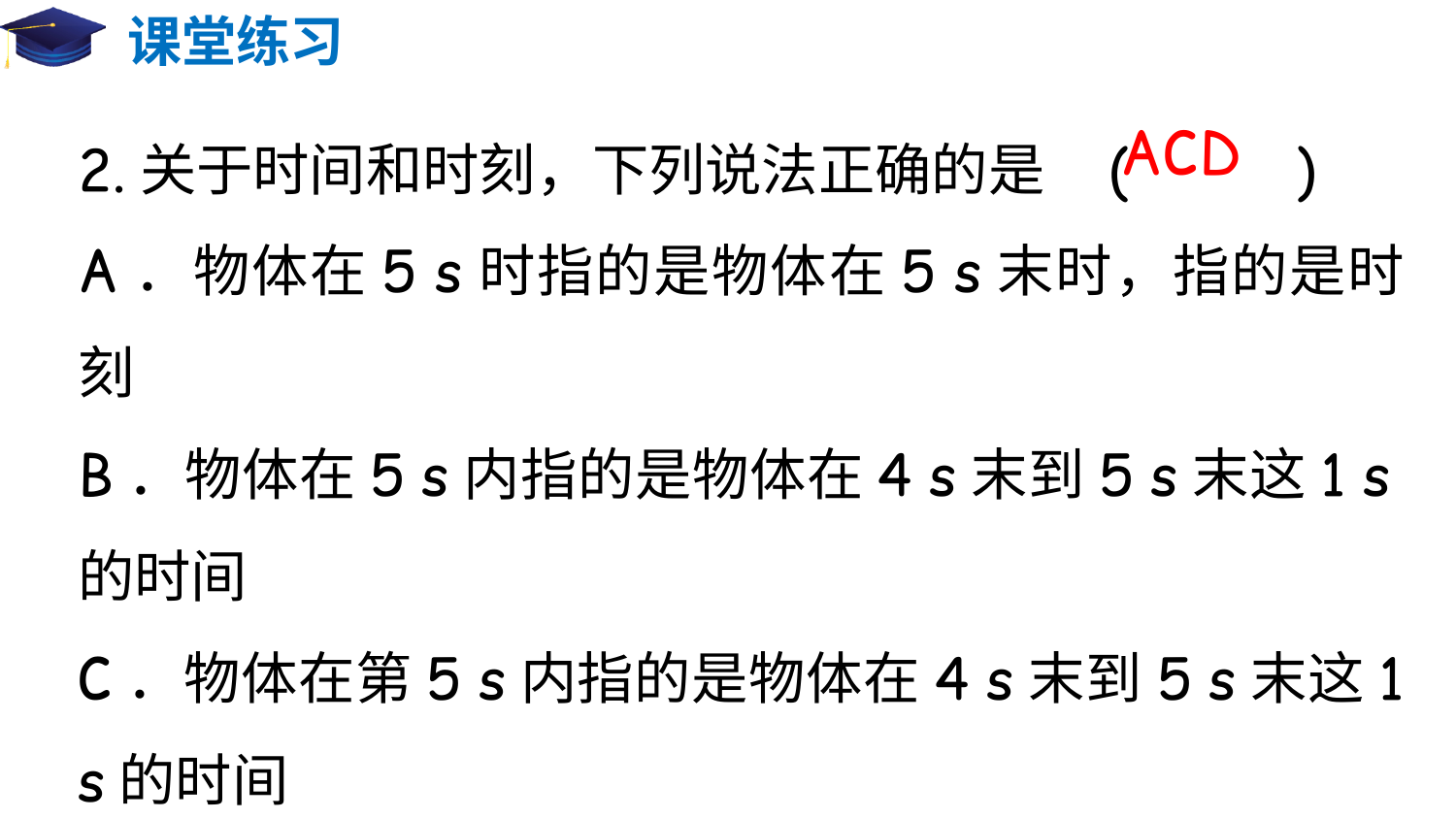

# 课堂练习
2.关于时间和时刻，下列说法正确的是    (　  　)
A．物体在5 s时指的是物体在5 s末时，指的是时刻
B．物体在5 s内指的是物体在4 s末到5 s末这1 s的时间
C．物体在第5 s内指的是物体在4 s末到5 s末这1 s的时间
D．第4 s末就是第5 s初，指的是时刻
ACD